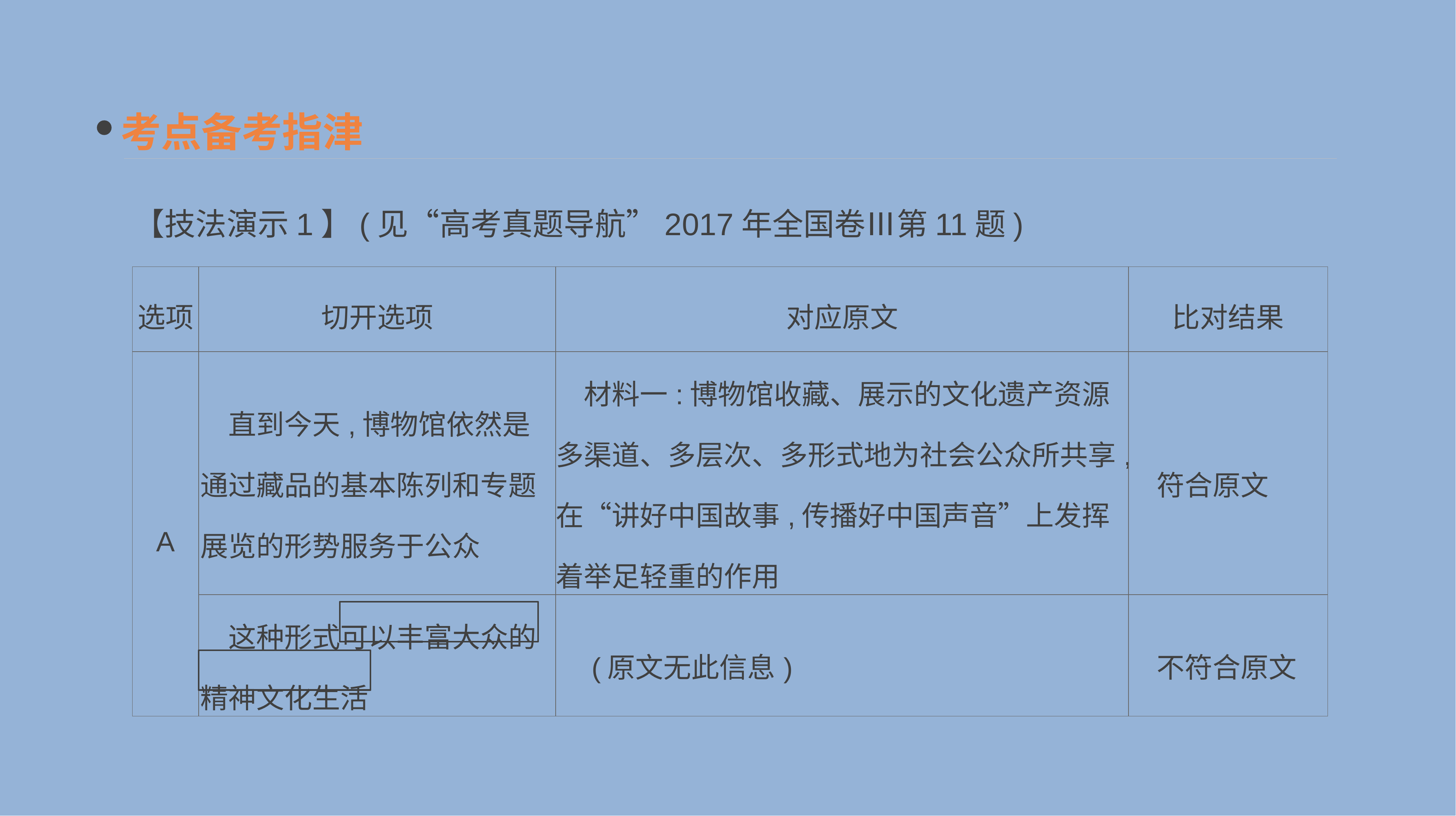

考点备考指津

【技法演示1】(见“高考真题导航”2017年全国卷Ⅲ第11题)
| 选项 | 切开选项 | 对应原文 | 比对结果 |
| --- | --- | --- | --- |
| A | 直到今天,博物馆依然是通过藏品的基本陈列和专题展览的形势服务于公众 | 材料一:博物馆收藏、展示的文化遗产资源多渠道、多层次、多形式地为社会公众所共享,在“讲好中国故事,传播好中国声音”上发挥着举足轻重的作用 | 符合原文 |
|  | 这种形式可以丰富大众的精神文化生活 | (原文无此信息) | 不符合原文 |